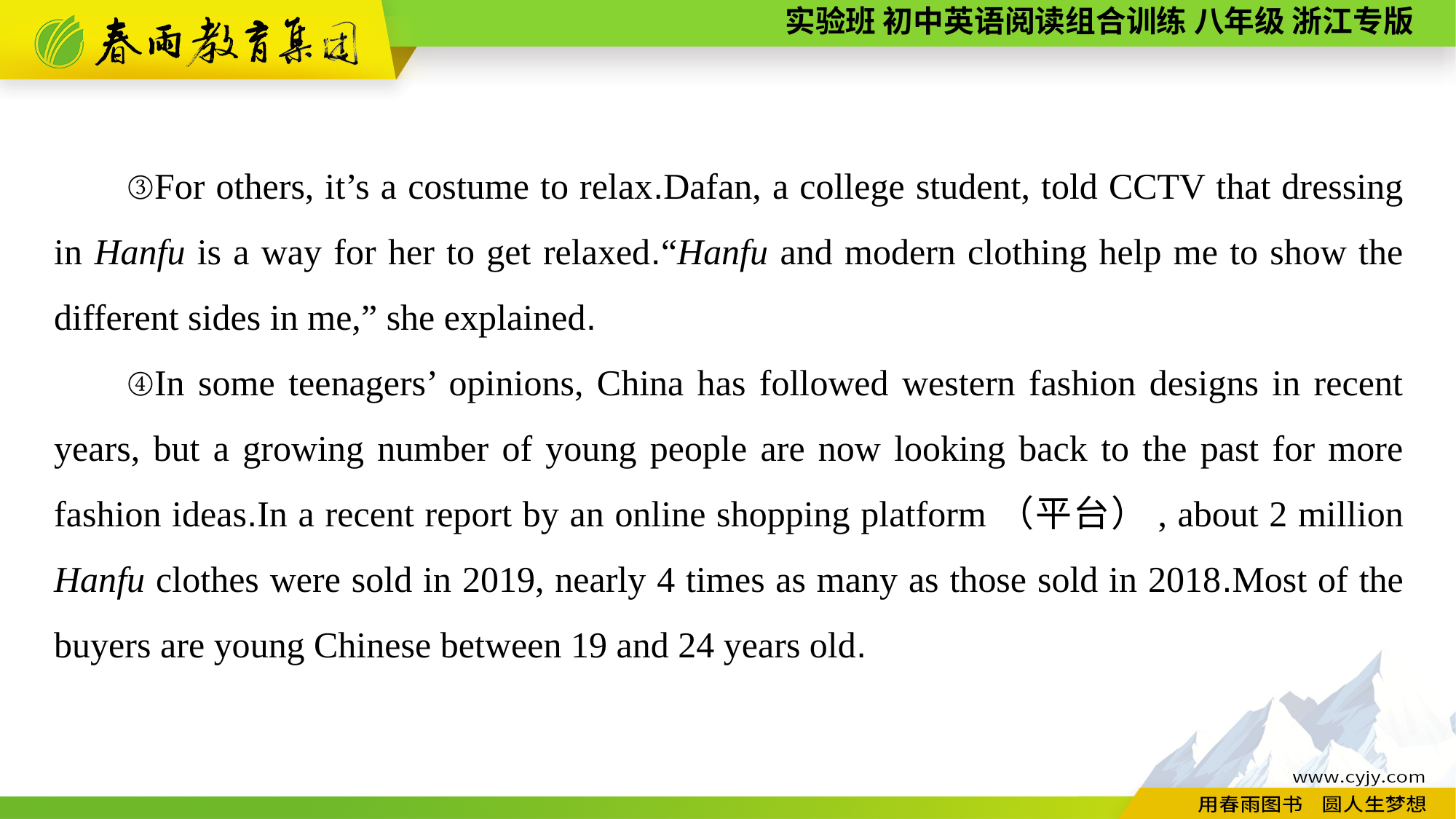

③For others, it’s a costume to relax.Dafan, a college student, told CCTV that dressing in Hanfu is a way for her to get relaxed.“Hanfu and modern clothing help me to show the different sides in me,” she explained.
④In some teenagers’ opinions, China has followed western fashion designs in recent years, but a growing number of young people are now looking back to the past for more fashion ideas.In a recent report by an online shopping platform（平台）, about 2 million Hanfu clothes were sold in 2019, nearly 4 times as many as those sold in 2018.Most of the buyers are young Chinese between 19 and 24 years old.